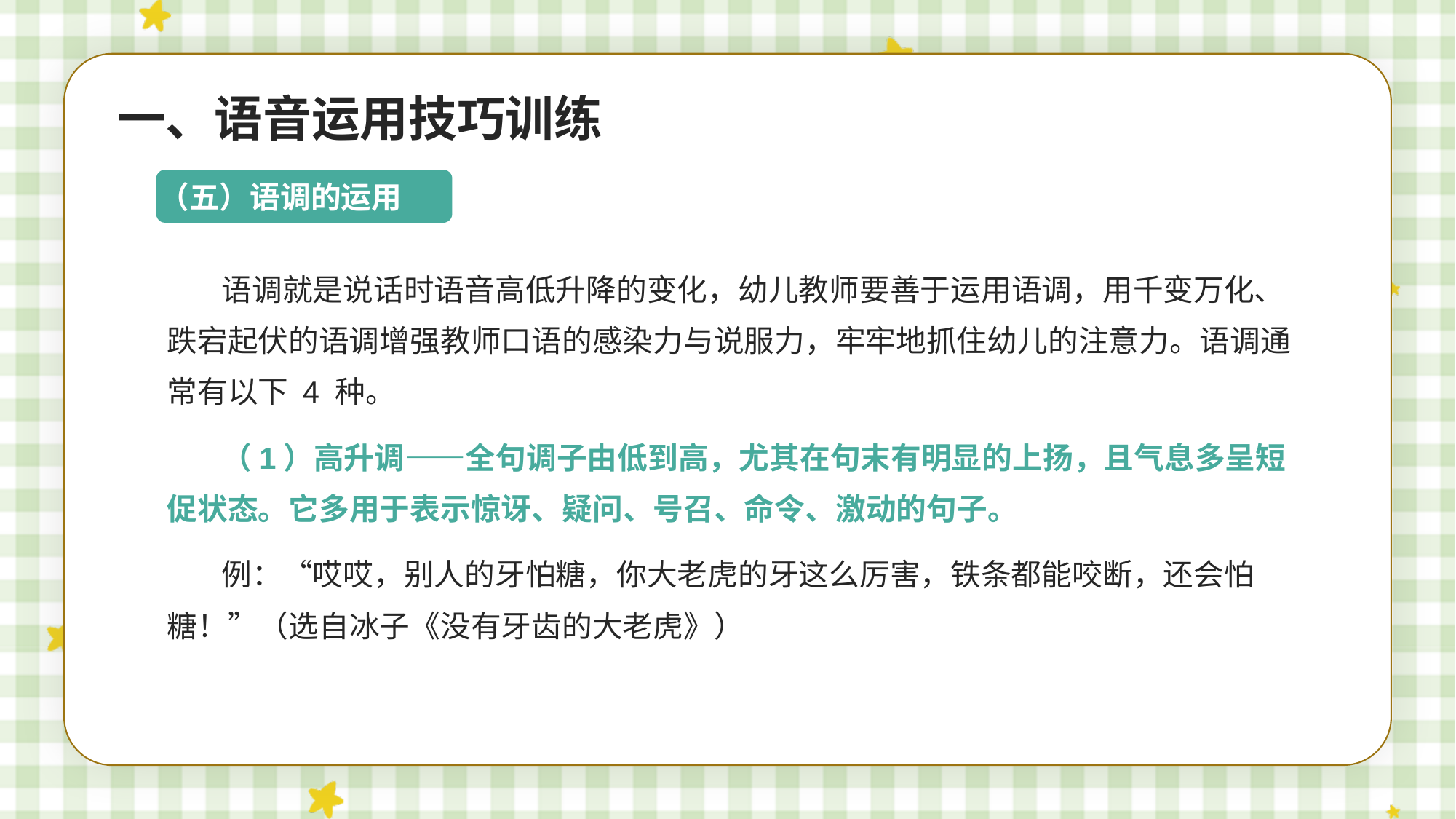

一、语音运用技巧训练
（五）语调的运用
语调就是说话时语音高低升降的变化，幼儿教师要善于运用语调，用千变万化、跌宕起伏的语调增强教师口语的感染力与说服力，牢牢地抓住幼儿的注意力。语调通常有以下 4 种。
（1）高升调——全句调子由低到高，尤其在句末有明显的上扬，且气息多呈短促状态。它多用于表示惊讶、疑问、号召、命令、激动的句子。
例：“哎哎，别人的牙怕糖，你大老虎的牙这么厉害，铁条都能咬断，还会怕糖！”（选自冰子《没有牙齿的大老虎》）